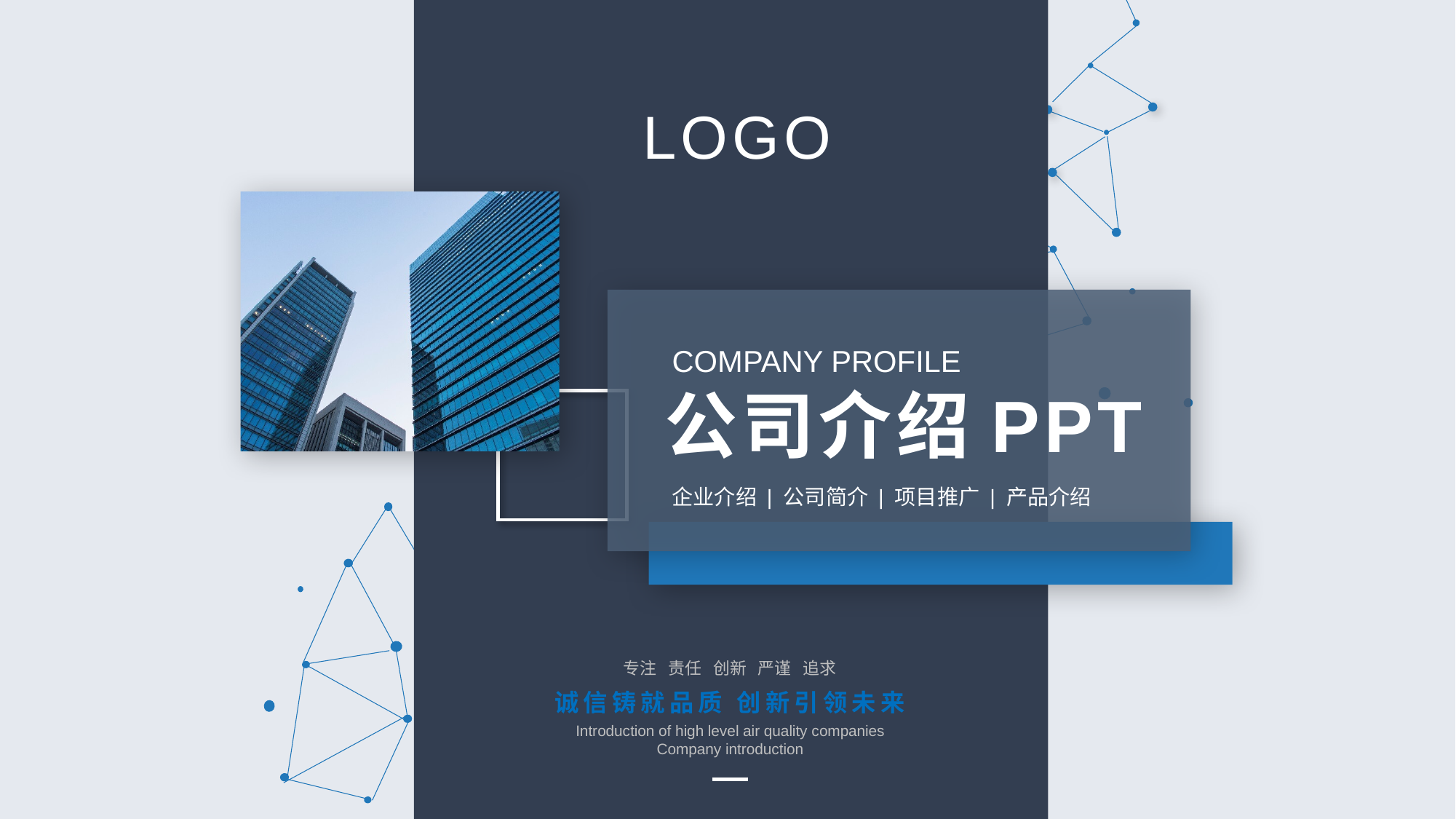

LOGO

COMPANY PROFILE
公司介绍PPT

企业介绍 | 公司简介 | 项目推广 | 产品介绍

专注   责任   创新   严谨   追求
Introduction of high level air quality companies
Company introduction
诚信铸就品质 创新引领未来